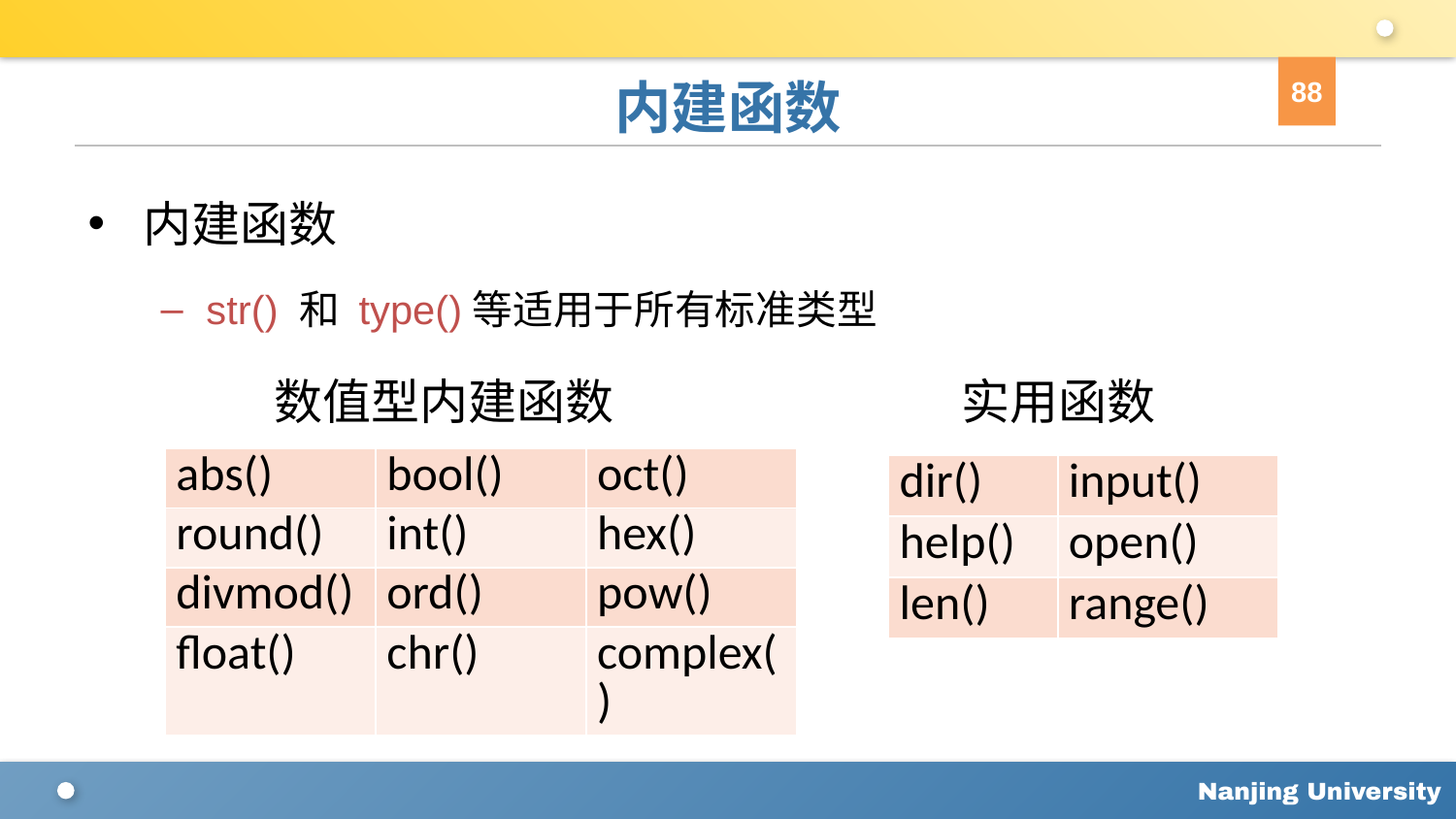

88
# 内建函数
内建函数
str() 和 type()等适用于所有标准类型
                数值型内建函数			实用函数
| abs() | bool() | oct() |
| --- | --- | --- |
| round() | int() | hex() |
| divmod() | ord() | pow() |
| float() | chr() | complex() |
| dir() | input() |
| --- | --- |
| help() | open() |
| len() | range() |